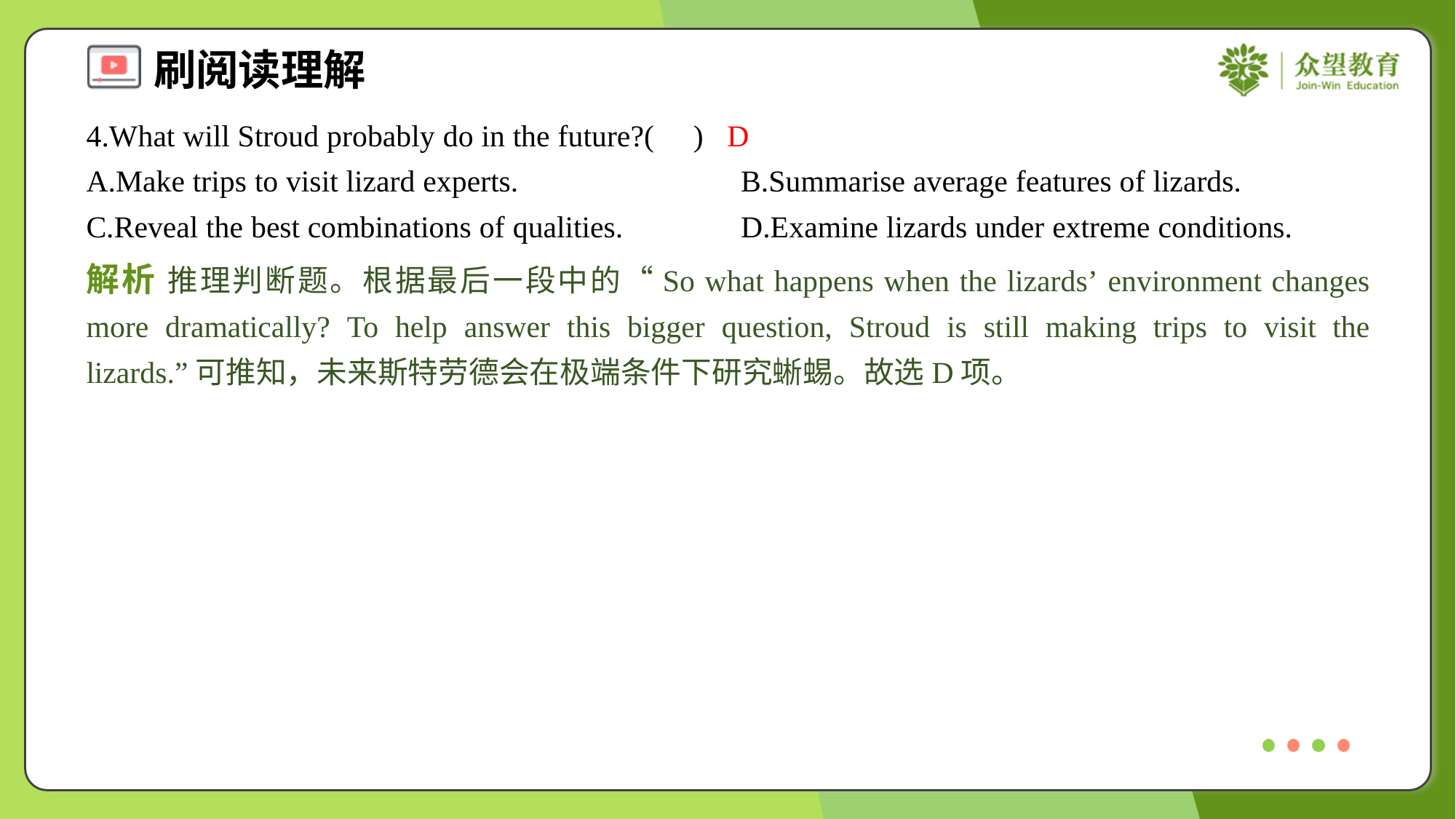

4.What will Stroud probably do in the future?(     )
D
A.Make trips to visit lizard experts.	B.Summarise average features of lizards.
C.Reveal the best combinations of qualities.	D.Examine lizards under extreme conditions.
解析 推理判断题。根据最后一段中的“So what happens when the lizards’ environment changes more dramatically? To help answer this bigger question, Stroud is still making trips to visit the lizards.”可推知，未来斯特劳德会在极端条件下研究蜥蜴。故选D项。